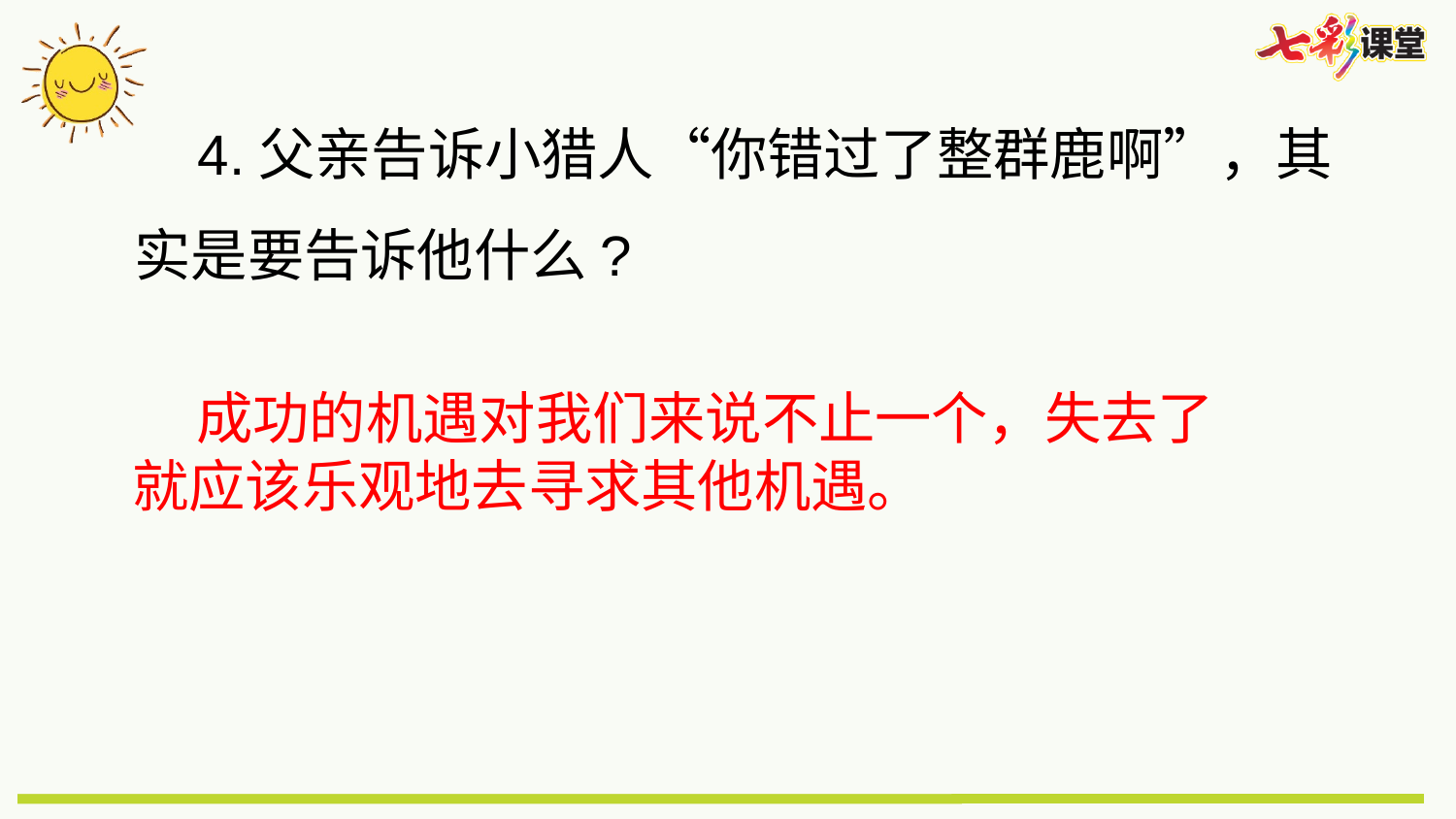

4.父亲告诉小猎人“你错过了整群鹿啊”，其实是要告诉他什么?
    成功的机遇对我们来说不止一个，失去了就应该乐观地去寻求其他机遇。